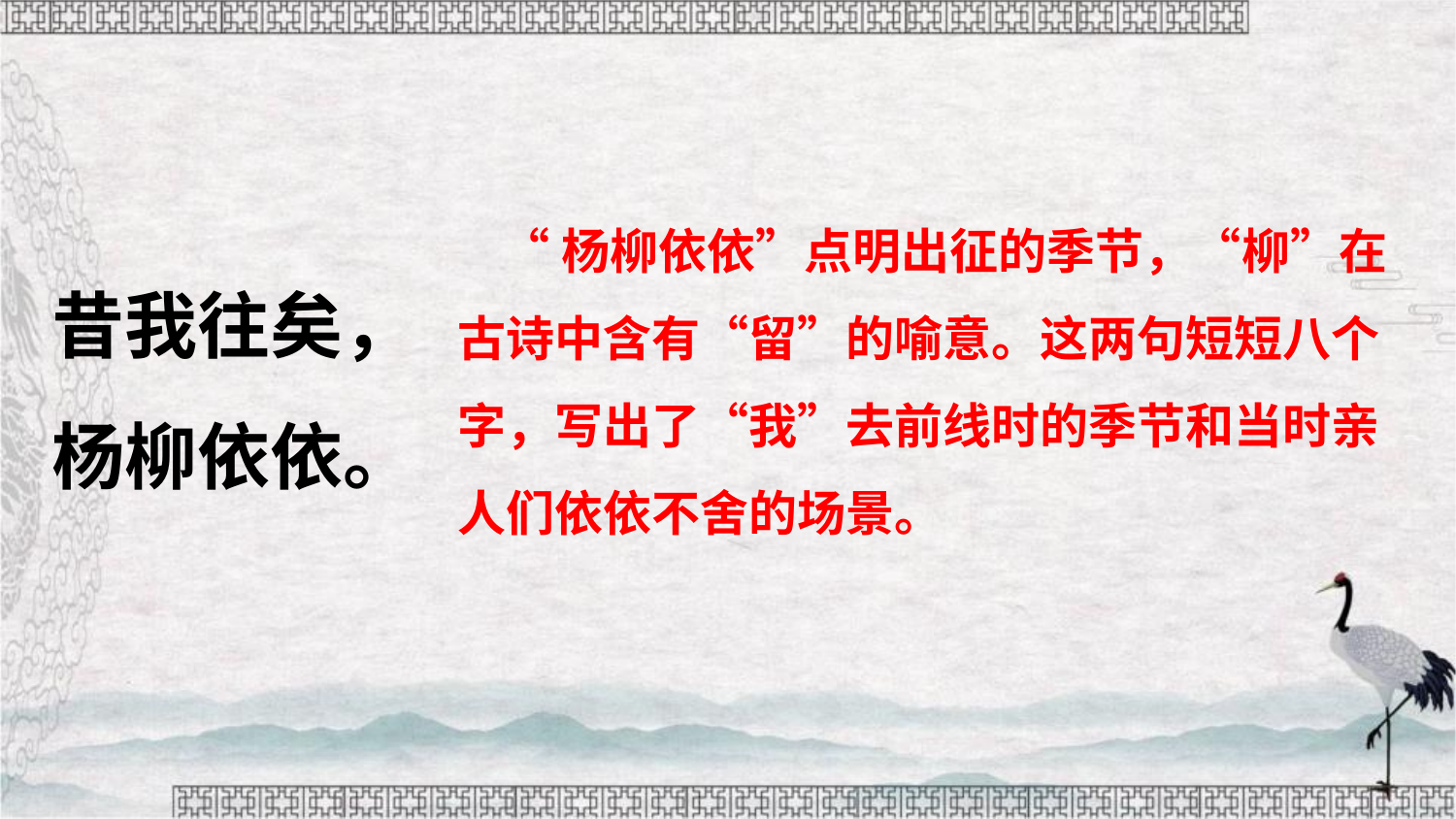

“杨柳依依”点明出征的季节，“柳”在古诗中含有“留”的喻意。这两句短短八个字，写出了“我”去前线时的季节和当时亲人们依依不舍的场景。
昔我往矣，
杨柳依依。